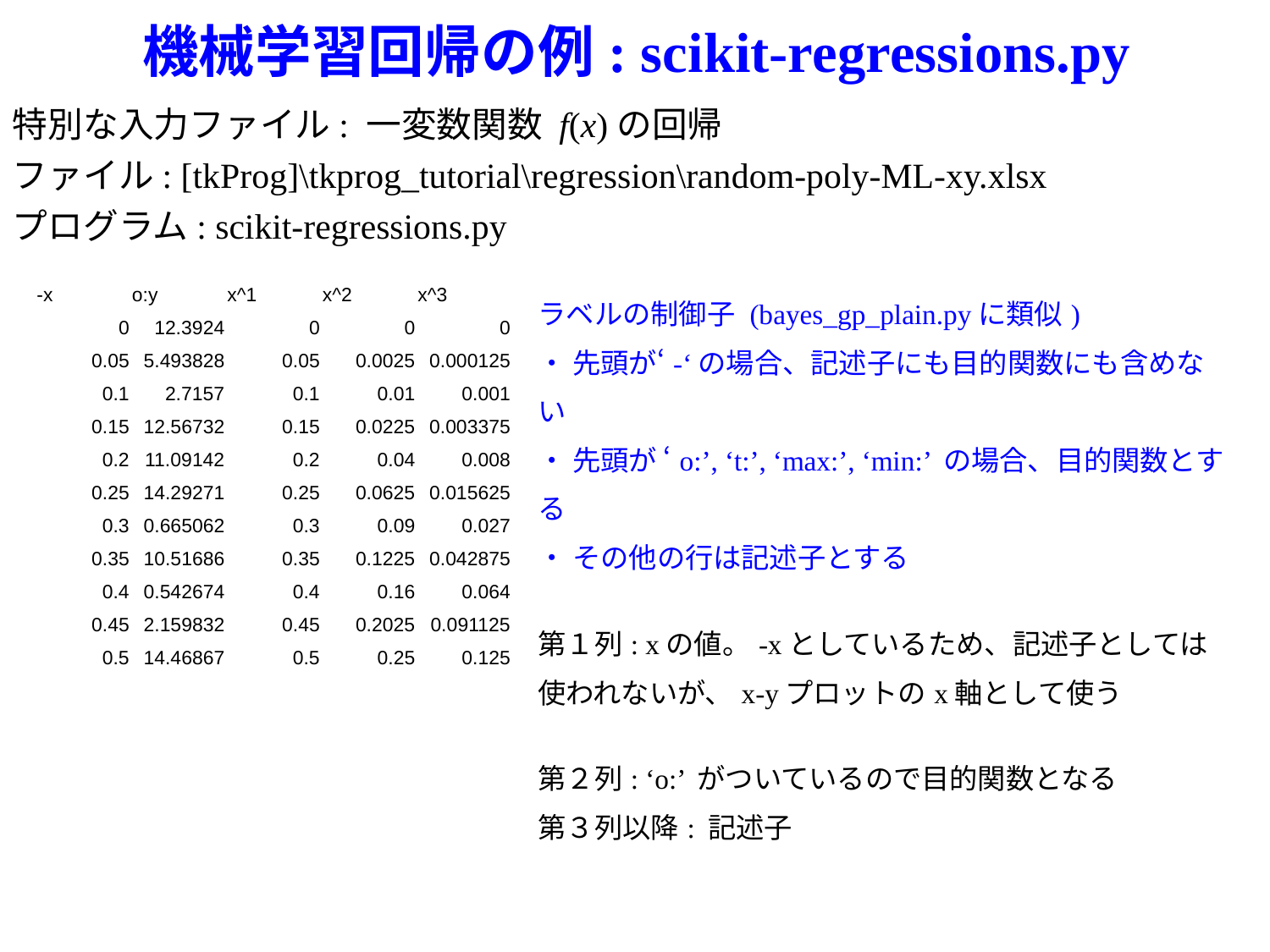

機械学習回帰の例: scikit-regressions.py
特別な入力ファイル: 一変数関数 f(x)の回帰
ファイル: [tkProg]\tkprog_tutorial\regression\random-poly-ML-xy.xlsx
プログラム: scikit-regressions.py

| -x | o:y | x^1 | x^2 | x^3 |
| --- | --- | --- | --- | --- |
| 0 | 12.3924 | 0 | 0 | 0 |
| 0.05 | 5.493828 | 0.05 | 0.0025 | 0.000125 |
| 0.1 | 2.7157 | 0.1 | 0.01 | 0.001 |
| 0.15 | 12.56732 | 0.15 | 0.0225 | 0.003375 |
| 0.2 | 11.09142 | 0.2 | 0.04 | 0.008 |
| 0.25 | 14.29271 | 0.25 | 0.0625 | 0.015625 |
| 0.3 | 0.665062 | 0.3 | 0.09 | 0.027 |
| 0.35 | 10.51686 | 0.35 | 0.1225 | 0.042875 |
| 0.4 | 0.542674 | 0.4 | 0.16 | 0.064 |
| 0.45 | 2.159832 | 0.45 | 0.2025 | 0.091125 |
| 0.5 | 14.46867 | 0.5 | 0.25 | 0.125 |
ラベルの制御子 (bayes_gp_plain.pyに類似)
・ 先頭が‘-‘の場合、記述子にも目的関数にも含めない
・ 先頭が ‘o:’, ‘t:’, ‘max:’, ‘min:’ の場合、目的関数とする
・ その他の行は記述子とする

第１列: xの値。-xとしているため、記述子としては使われないが、x-yプロットのx軸として使う

第２列: ‘o:’ がついているので目的関数となる
第３列以降: 記述子